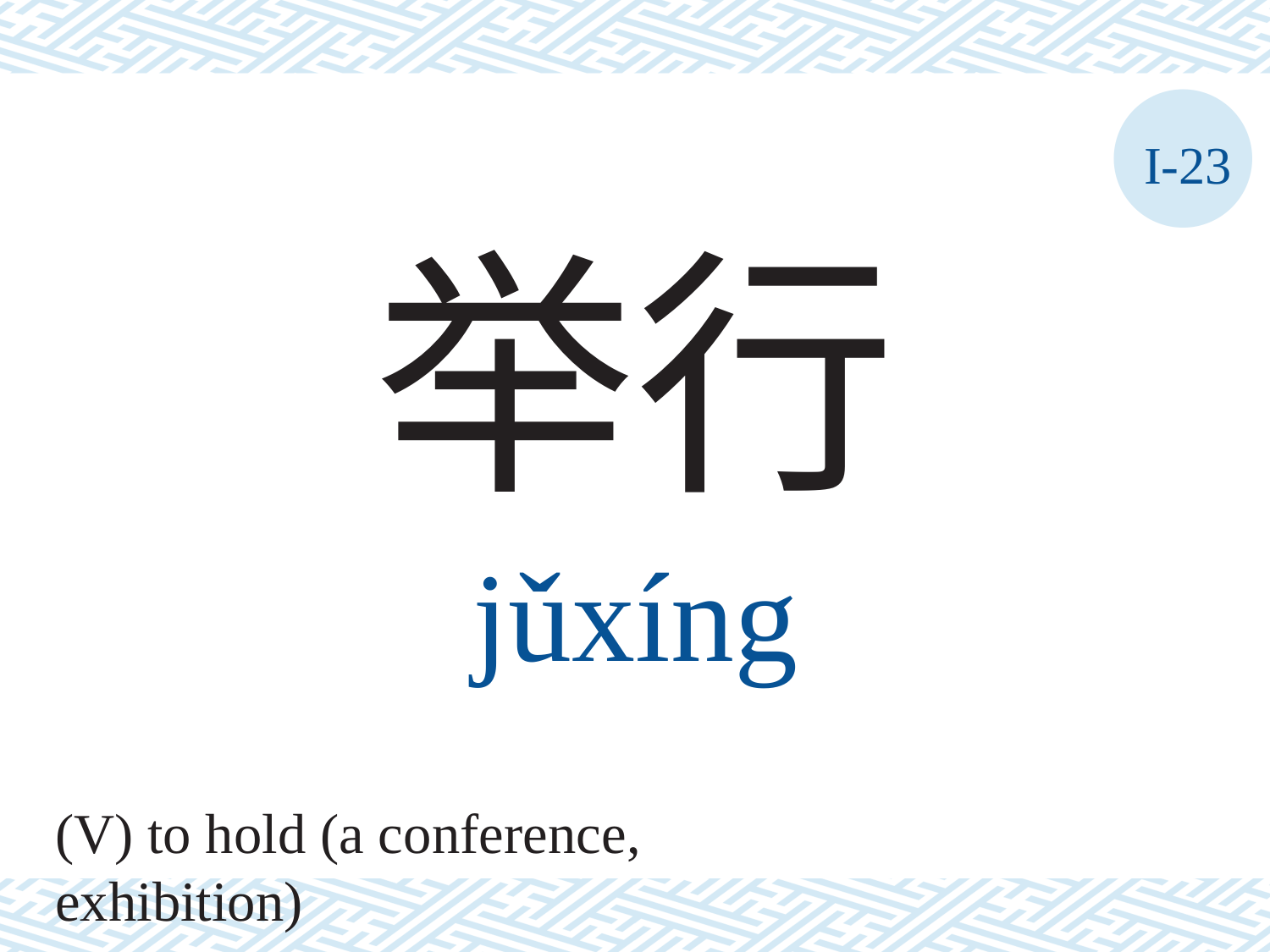

I-23
举行
jǔxíng
(V) to hold (a conference, exhibition)